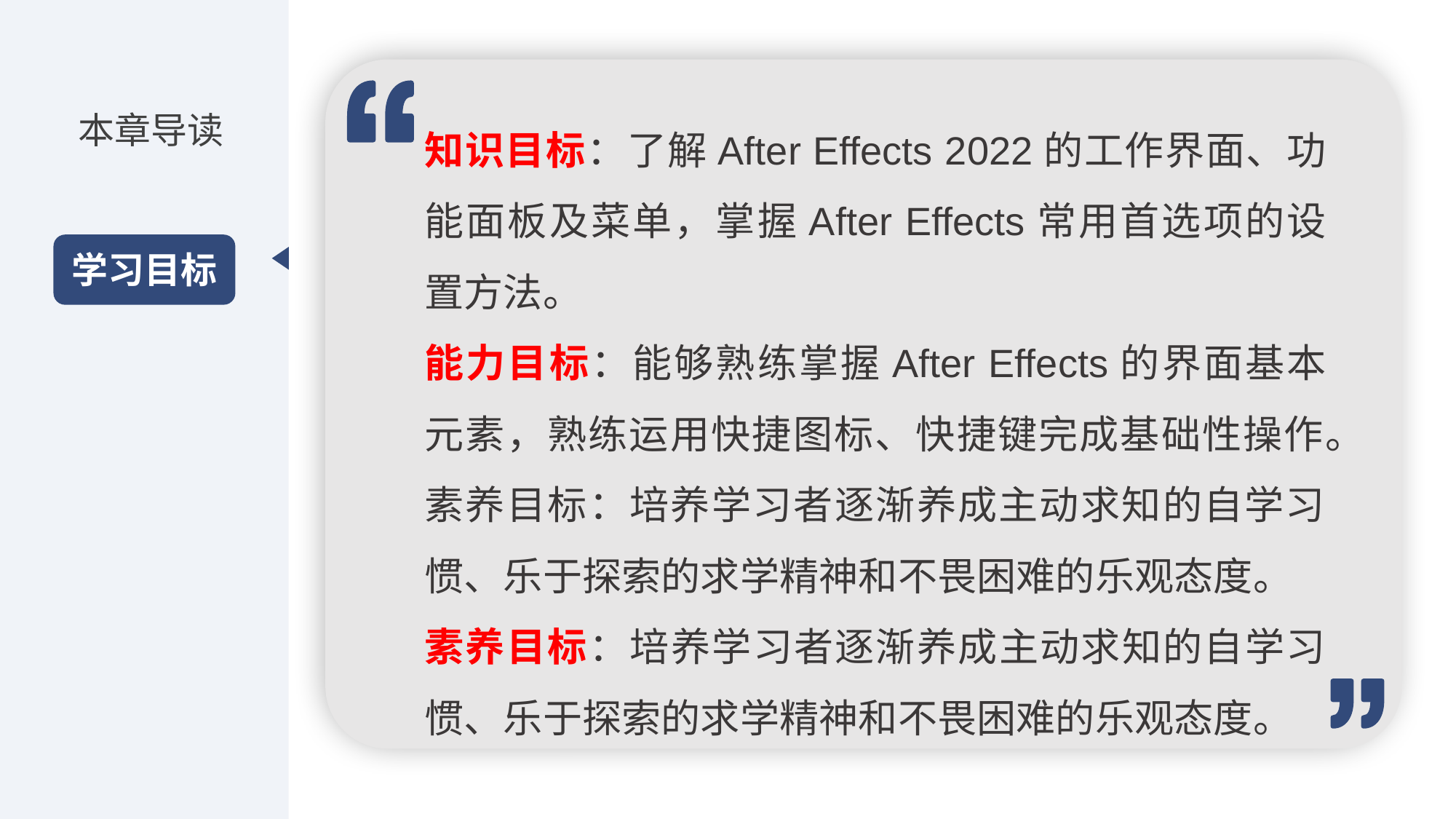

知识目标：了解After Effects 2022的工作界面、功能面板及菜单，掌握After Effects常用首选项的设置方法。
能力目标：能够熟练掌握After Effects的界面基本元素，熟练运用快捷图标、快捷键完成基础性操作。
素养目标：培养学习者逐渐养成主动求知的自学习惯、乐于探索的求学精神和不畏困难的乐观态度。
素养目标：培养学习者逐渐养成主动求知的自学习惯、乐于探索的求学精神和不畏困难的乐观态度。
本章导读

学习目标